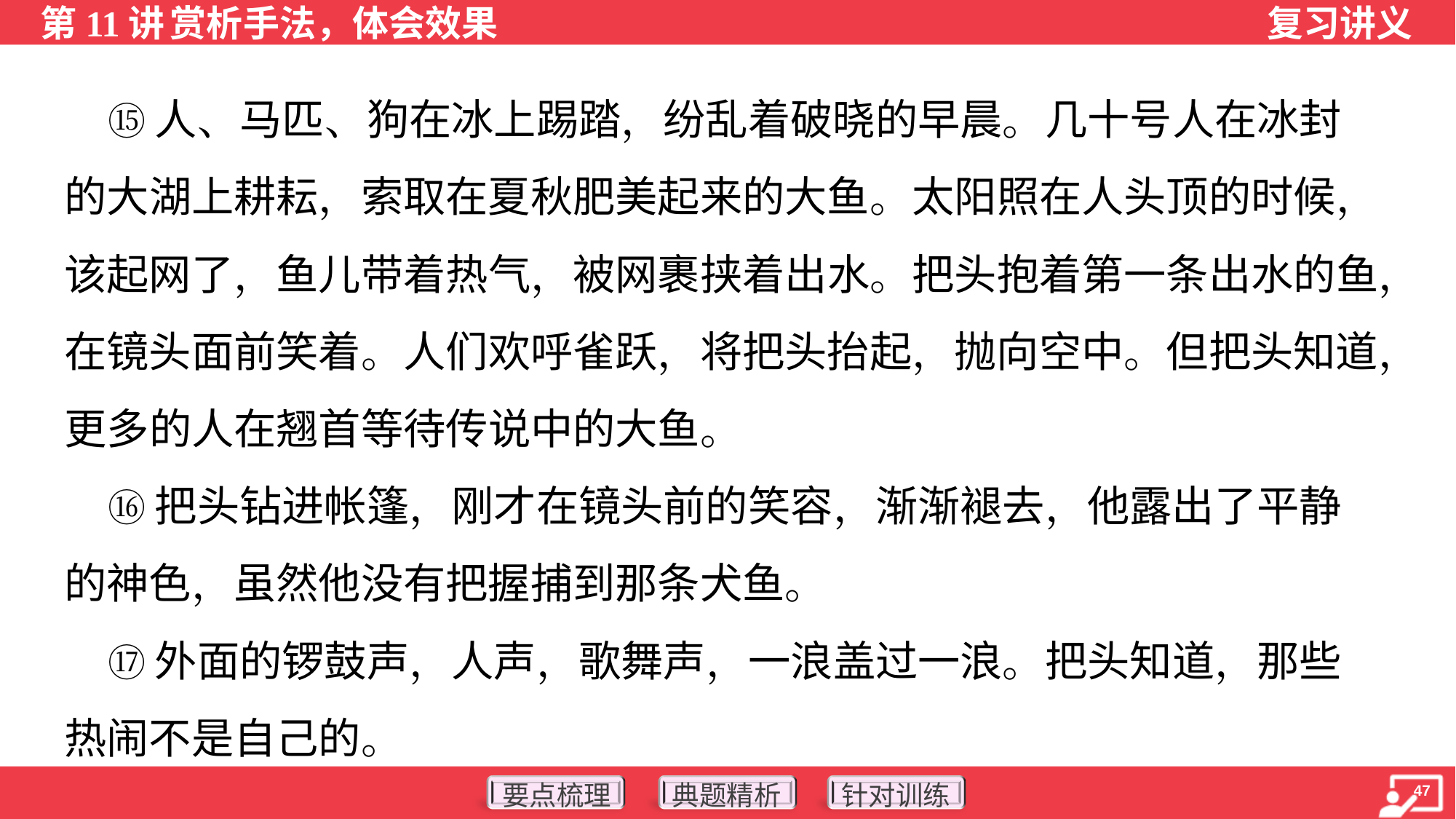

⑮人、马匹、狗在冰上踢踏，纷乱着破晓的早晨。几十号人在冰封
的大湖上耕耘，索取在夏秋肥美起来的大鱼。太阳照在人头顶的时候，
该起网了，鱼儿带着热气，被网裹挟着出水。把头抱着第一条出水的鱼，
在镜头面前笑着。人们欢呼雀跃，将把头抬起，抛向空中。但把头知道，
更多的人在翘首等待传说中的大鱼。
    ⑯把头钻进帐篷，刚才在镜头前的笑容，渐渐褪去，他露出了平静
的神色，虽然他没有把握捕到那条犬鱼。
    ⑰外面的锣鼓声，人声，歌舞声，一浪盖过一浪。把头知道，那些
热闹不是自己的。